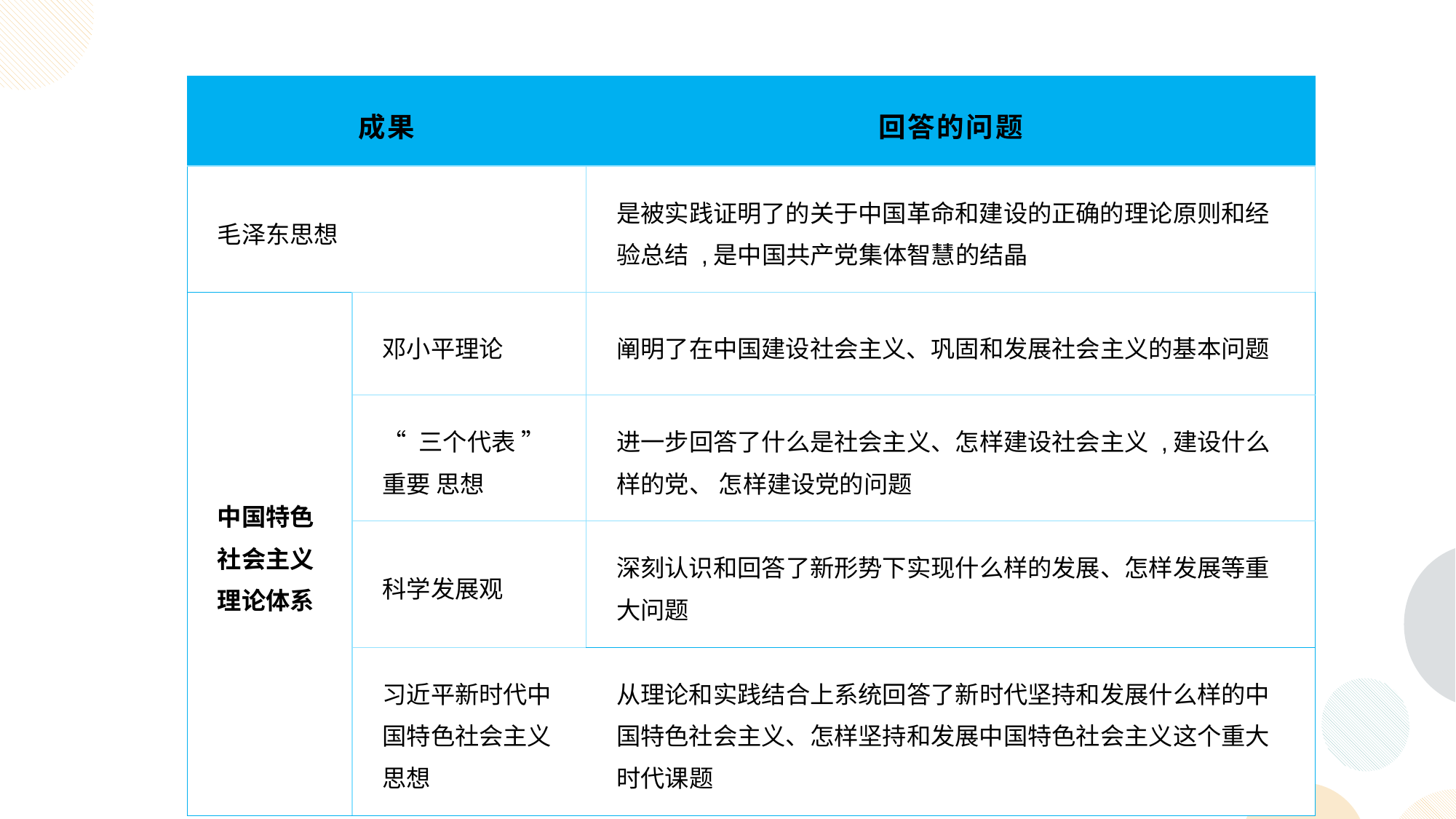

| 成果 |  | 回答的问题 |
| --- | --- | --- |
| 毛泽东思想 |  | 是被实践证明了的关于中国革命和建设的正确的理论原则和经验总结 ,是中国共产党集体智慧的结晶 |
| 中国特色 社会主义 理论体系 | 邓小平理论 | 阐明了在中国建设社会主义、巩固和发展社会主义的基本问题 |
|  | “ 三个代表 ”重要 思想 | 进一步回答了什么是社会主义、怎样建设社会主义 ,建设什么样的党、 怎样建设党的问题 |
|  | 科学发展观 | 深刻认识和回答了新形势下实现什么样的发展、怎样发展等重大问题 |
|  | 习近平新时代中国特色社会主义思想 | 从理论和实践结合上系统回答了新时代坚持和发展什么样的中国特色社会主义、怎样坚持和发展中国特色社会主义这个重大时代课题 |